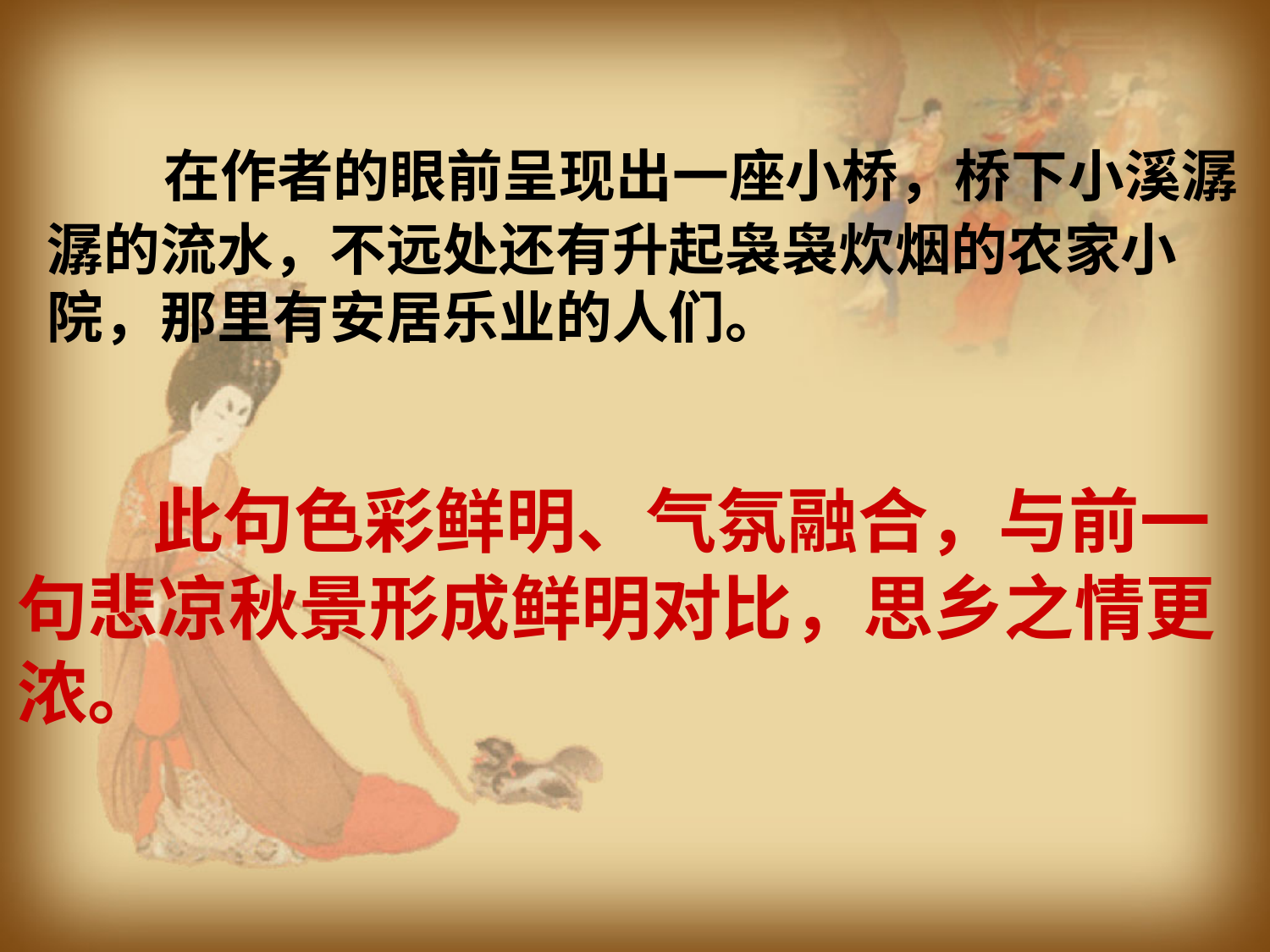

在作者的眼前呈现出一座小桥，桥下小溪潺潺的流水，不远处还有升起袅袅炊烟的农家小院，那里有安居乐业的人们。
      此句色彩鲜明、气氛融合，与前一句悲凉秋景形成鲜明对比，思乡之情更浓。